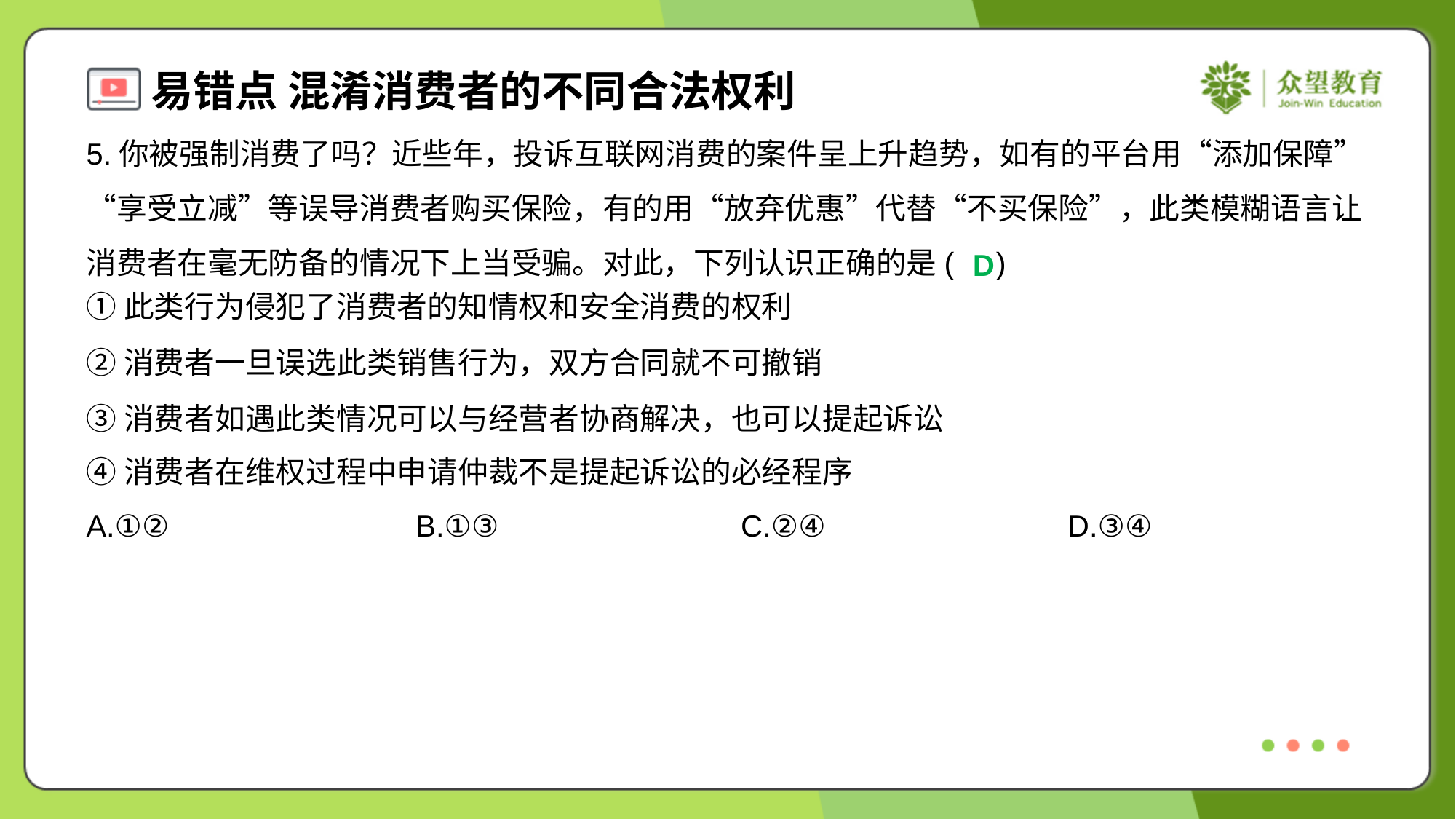

5.你被强制消费了吗？近些年，投诉互联网消费的案件呈上升趋势，如有的平台用“添加保障”“享受立减”等误导消费者购买保险，有的用“放弃优惠”代替“不买保险”，此类模糊语言让消费者在毫无防备的情况下上当受骗。对此，下列认识正确的是(     )
D
①此类行为侵犯了消费者的知情权和安全消费的权利
②消费者一旦误选此类销售行为，双方合同就不可撤销
③消费者如遇此类情况可以与经营者协商解决，也可以提起诉讼
④消费者在维权过程中申请仲裁不是提起诉讼的必经程序
A.①②	B.①③	C.②④	D.③④